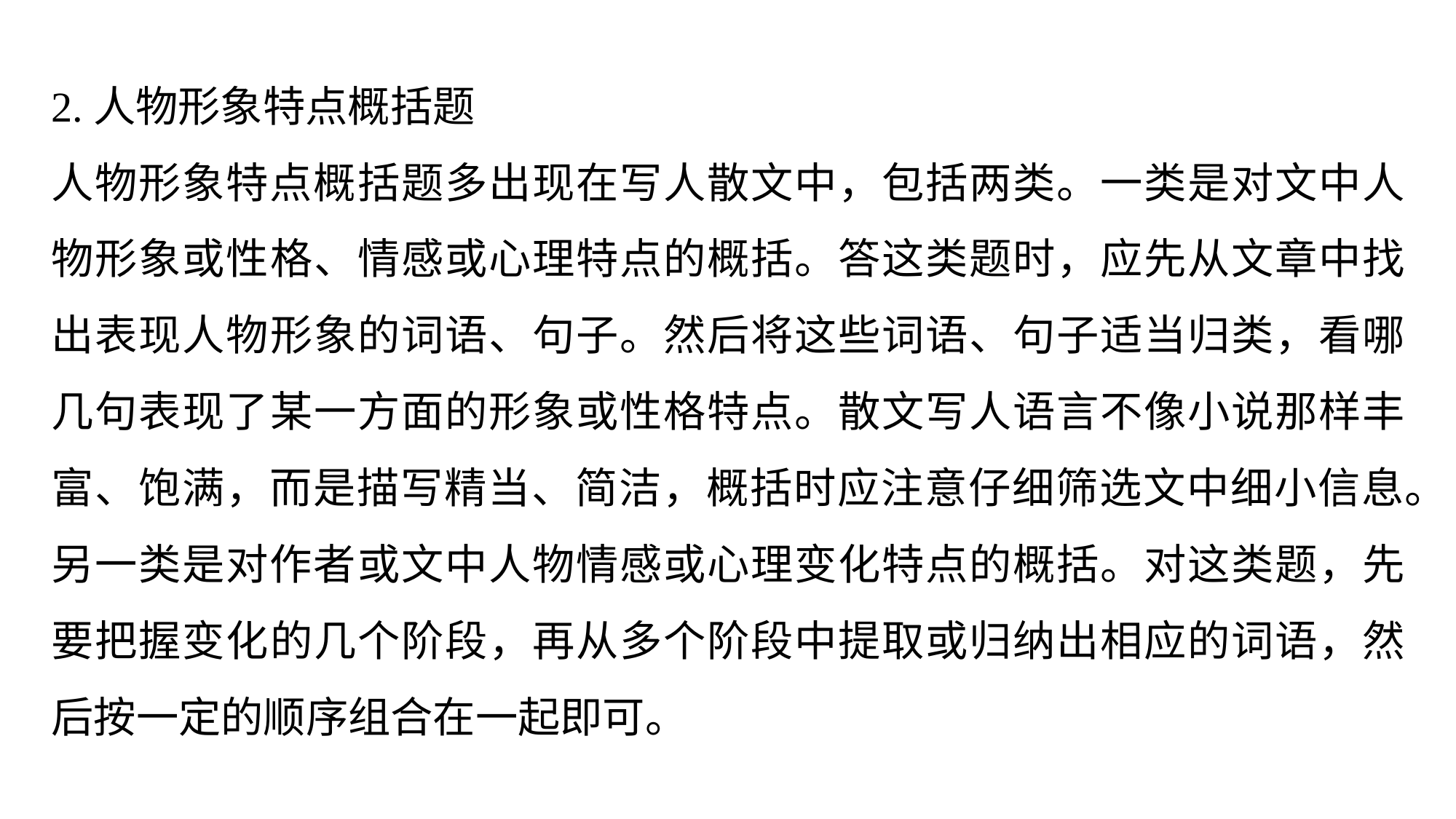

2.人物形象特点概括题
人物形象特点概括题多出现在写人散文中，包括两类。一类是对文中人物形象或性格、情感或心理特点的概括。答这类题时，应先从文章中找出表现人物形象的词语、句子。然后将这些词语、句子适当归类，看哪几句表现了某一方面的形象或性格特点。散文写人语言不像小说那样丰富、饱满，而是描写精当、简洁，概括时应注意仔细筛选文中细小信息。另一类是对作者或文中人物情感或心理变化特点的概括。对这类题，先要把握变化的几个阶段，再从多个阶段中提取或归纳出相应的词语，然后按一定的顺序组合在一起即可。